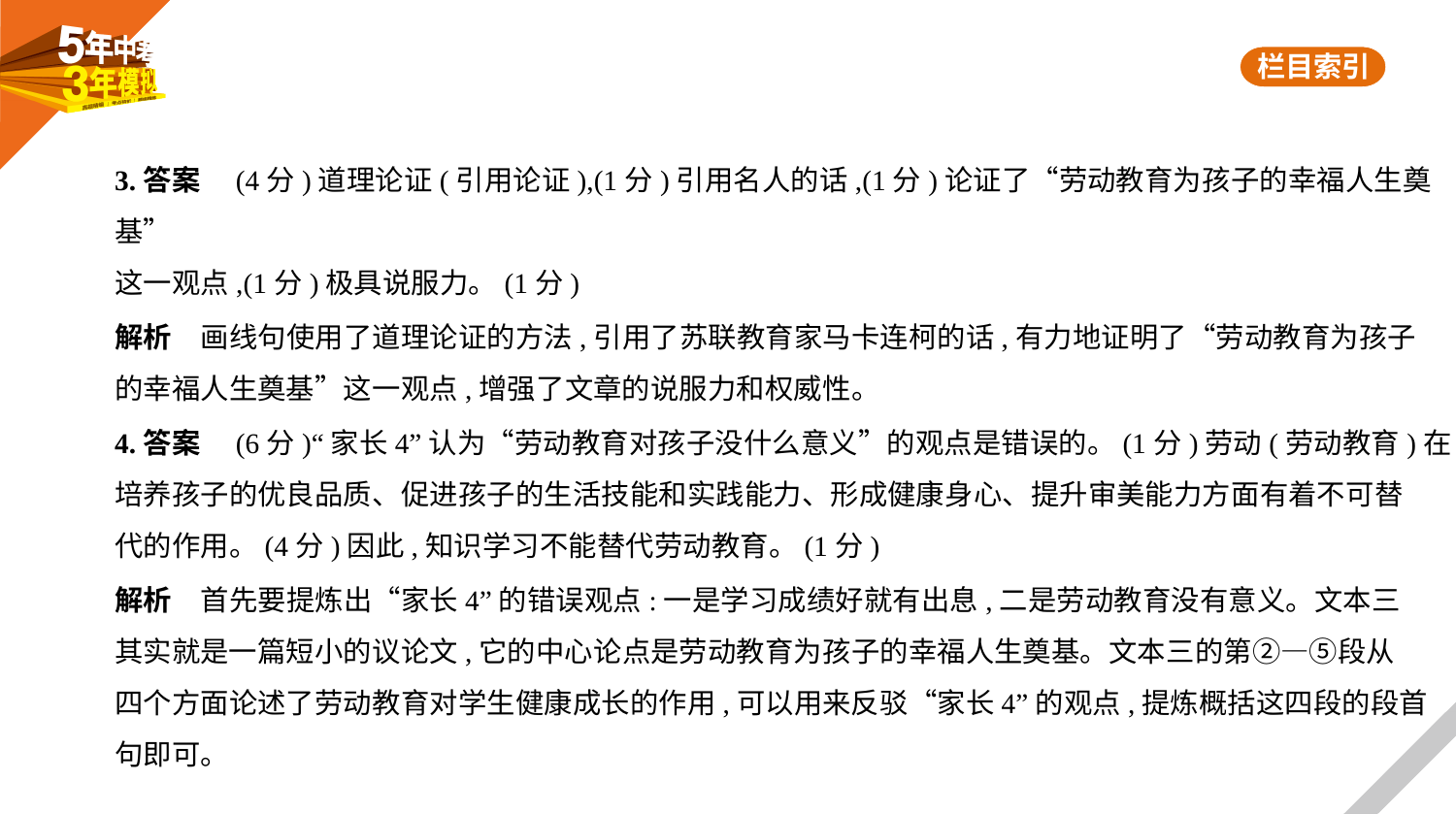

3.答案　(4分)道理论证(引用论证),(1分)引用名人的话,(1分)论证了“劳动教育为孩子的幸福人生奠基”
这一观点,(1分)极具说服力。(1分)
解析　画线句使用了道理论证的方法,引用了苏联教育家马卡连柯的话,有力地证明了“劳动教育为孩子
的幸福人生奠基”这一观点,增强了文章的说服力和权威性。
4.答案　(6分)“家长4”认为“劳动教育对孩子没什么意义”的观点是错误的。(1分)劳动(劳动教育)在
培养孩子的优良品质、促进孩子的生活技能和实践能力、形成健康身心、提升审美能力方面有着不可替
代的作用。(4分)因此,知识学习不能替代劳动教育。(1分)
解析　首先要提炼出“家长4”的错误观点:一是学习成绩好就有出息,二是劳动教育没有意义。文本三
其实就是一篇短小的议论文,它的中心论点是劳动教育为孩子的幸福人生奠基。文本三的第②—⑤段从
四个方面论述了劳动教育对学生健康成长的作用,可以用来反驳“家长4”的观点,提炼概括这四段的段首
句即可。